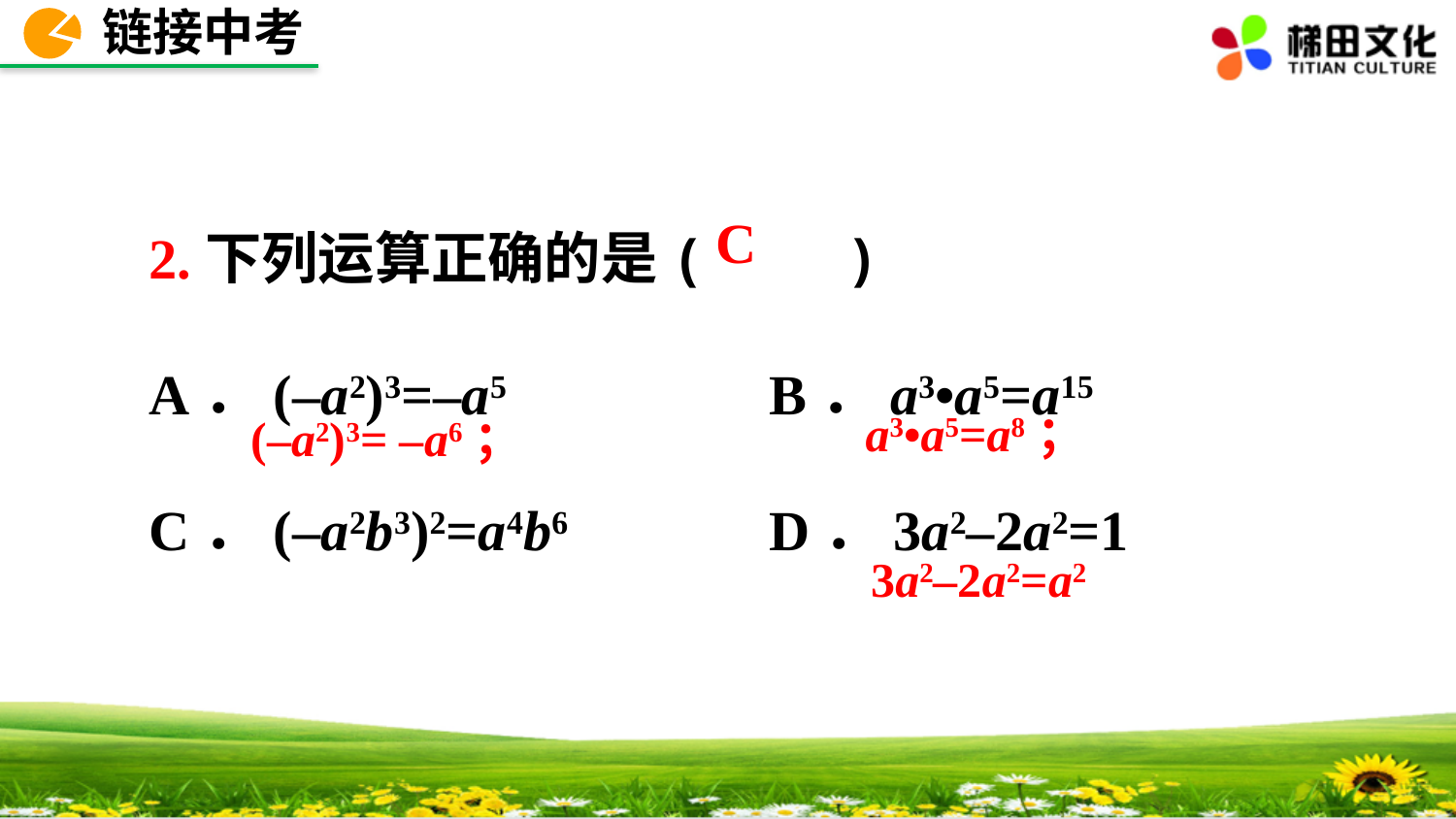

链接中考

2.下列运算正确的是(　　)
A．(–a2)3=–a5	             B．a3•a5=a15
C．(–a2b3)2=a4b6	             D．3a2–2a2=1
C
a3•a5=a8；
(–a2)3= –a6；
3a2–2a2=a2